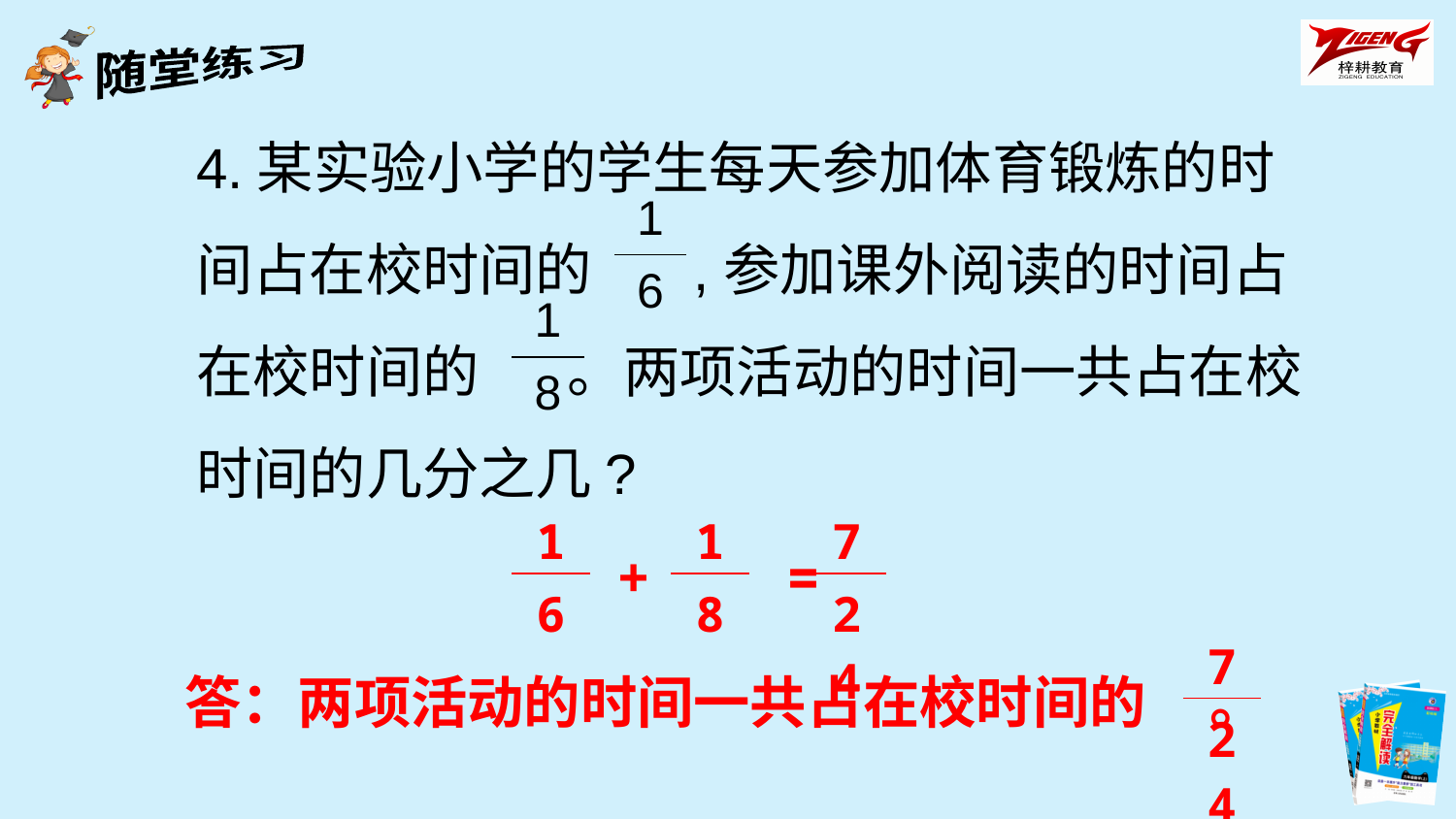

4.某实验小学的学生每天参加体育锻炼的时间占在校时间的       ,参加课外阅读的时间占在校时间的       。两项活动的时间一共占在校时间的几分之几?
| 1 |
| --- |
| 6 |
| 1 |
| --- |
| 8 |
| 1 |
| --- |
| 6 |
| 1 |
| --- |
| 8 |
| 7 |
| --- |
| 24 |
+    =
| 7 |
| --- |
| 24 |
答：两项活动的时间一共占在校时间的     。